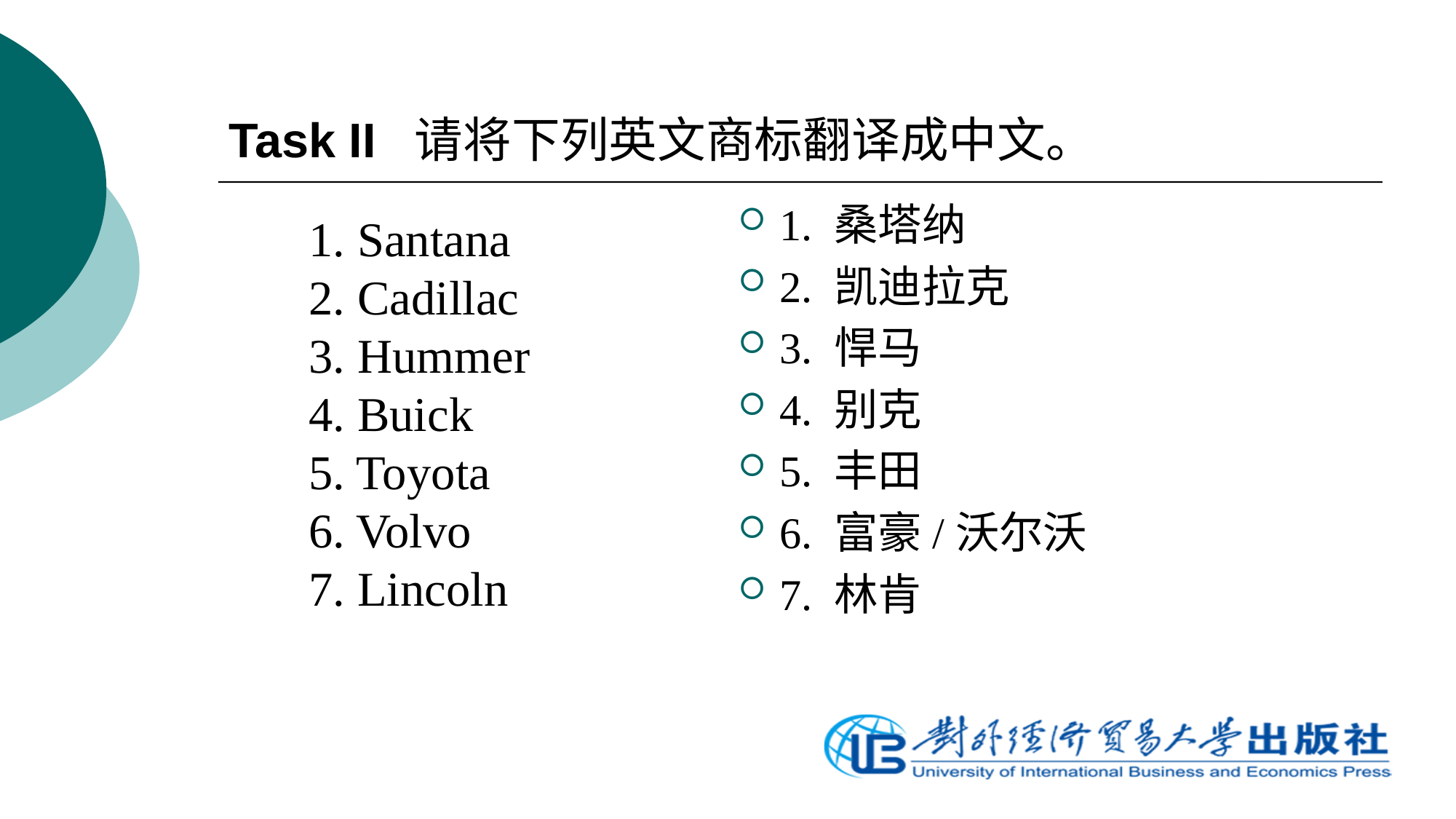

# Task II  请将下列英文商标翻译成中文。
1. 桑塔纳
2. 凯迪拉克
3. 悍马
4. 别克
5. 丰田
6. 富豪/沃尔沃
7. 林肯
1. Santana
2. Cadillac
3. Hummer
4. Buick
5. Toyota
6. Volvo
7. Lincoln